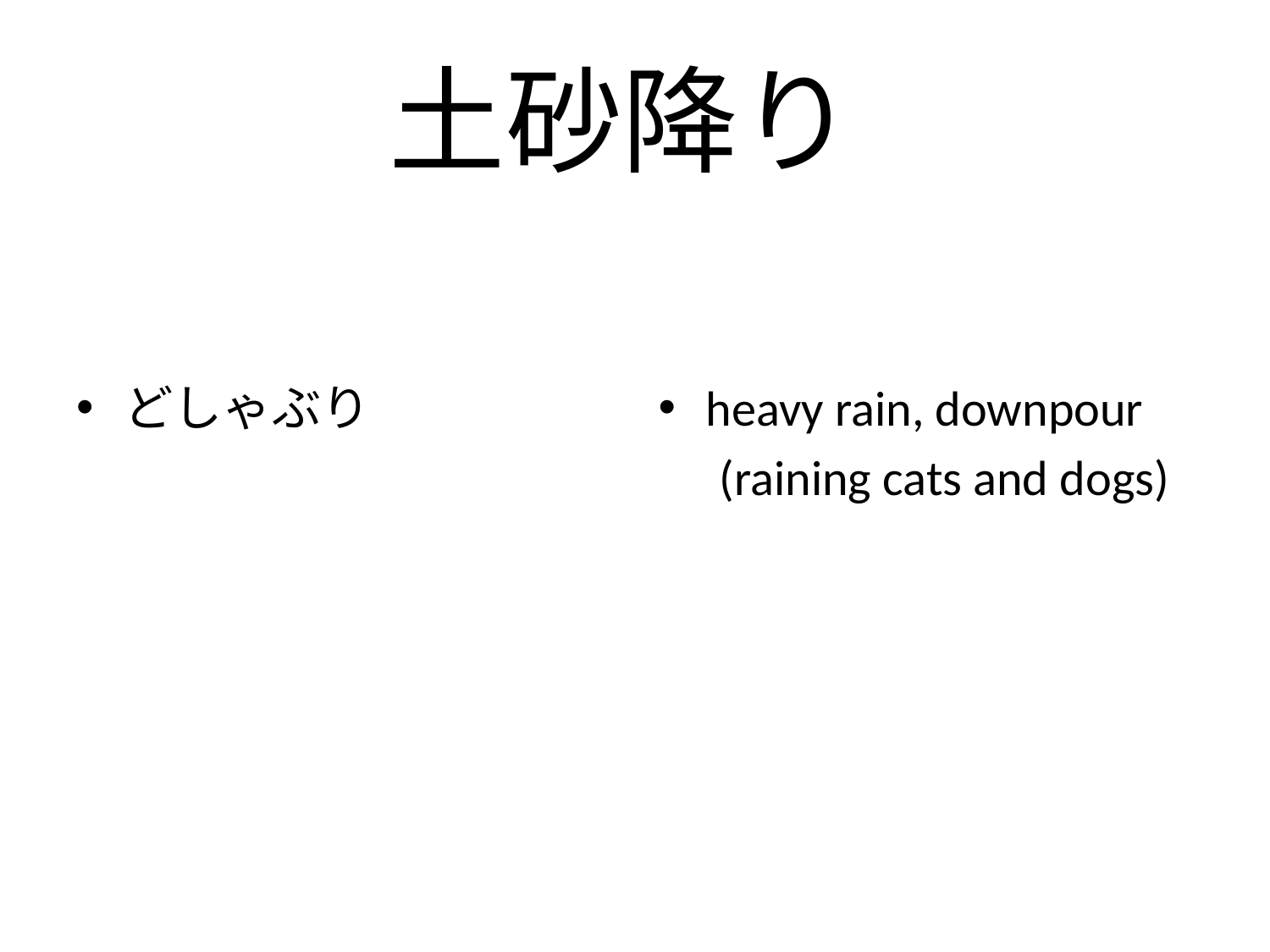

# 土砂降り
どしゃぶり
heavy rain, downpour
　(raining cats and dogs)